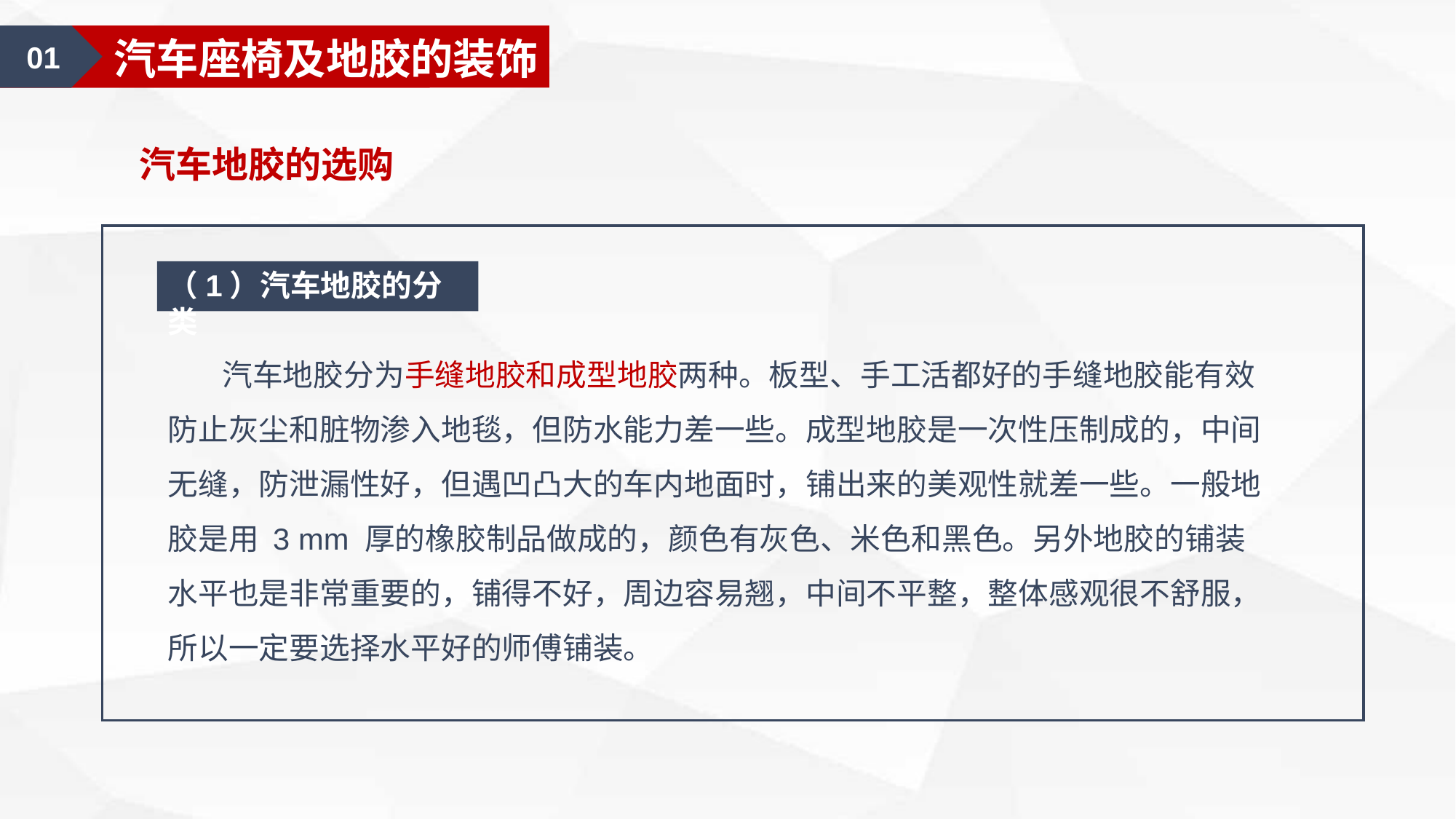

01
涂料的基础知识

01
汽车座椅及地胶的装饰
汽车地胶的选购

（1）汽车地胶的分类
       汽车地胶分为手缝地胶和成型地胶两种。板型、手工活都好的手缝地胶能有效防止灰尘和脏物渗入地毯，但防水能力差一些。成型地胶是一次性压制成的，中间无缝，防泄漏性好，但遇凹凸大的车内地面时，铺出来的美观性就差一些。一般地胶是用 3 mm 厚的橡胶制品做成的，颜色有灰色、米色和黑色。另外地胶的铺装水平也是非常重要的，铺得不好，周边容易翘，中间不平整，整体感观很不舒服，所以一定要选择水平好的师傅铺装。